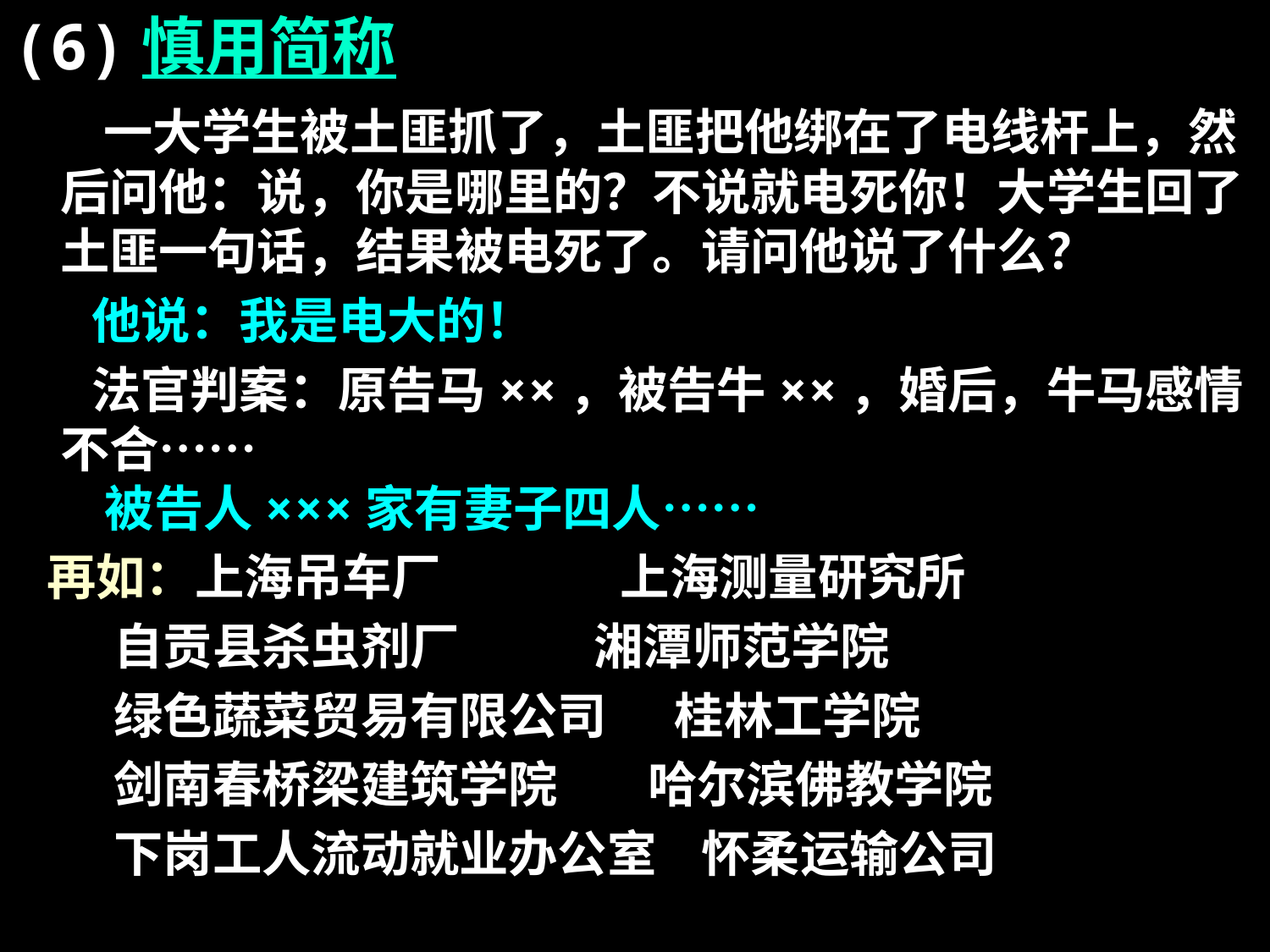

(6)慎用简称
      一大学生被土匪抓了，土匪把他绑在了电线杆上，然后问他：说，你是哪里的？不说就电死你！大学生回了土匪一句话，结果被电死了。请问他说了什么？
      他说：我是电大的！
      法官判案：原告马××，被告牛××，婚后，牛马感情不合……
    被告人×××家有妻子四人……
  再如：上海吊车厂                上海测量研究所
        自贡县杀虫剂厂            湘潭师范学院
        绿色蔬菜贸易有限公司      桂林工学院
        剑南春桥梁建筑学院        哈尔滨佛教学院
        下岗工人流动就业办公室    怀柔运输公司